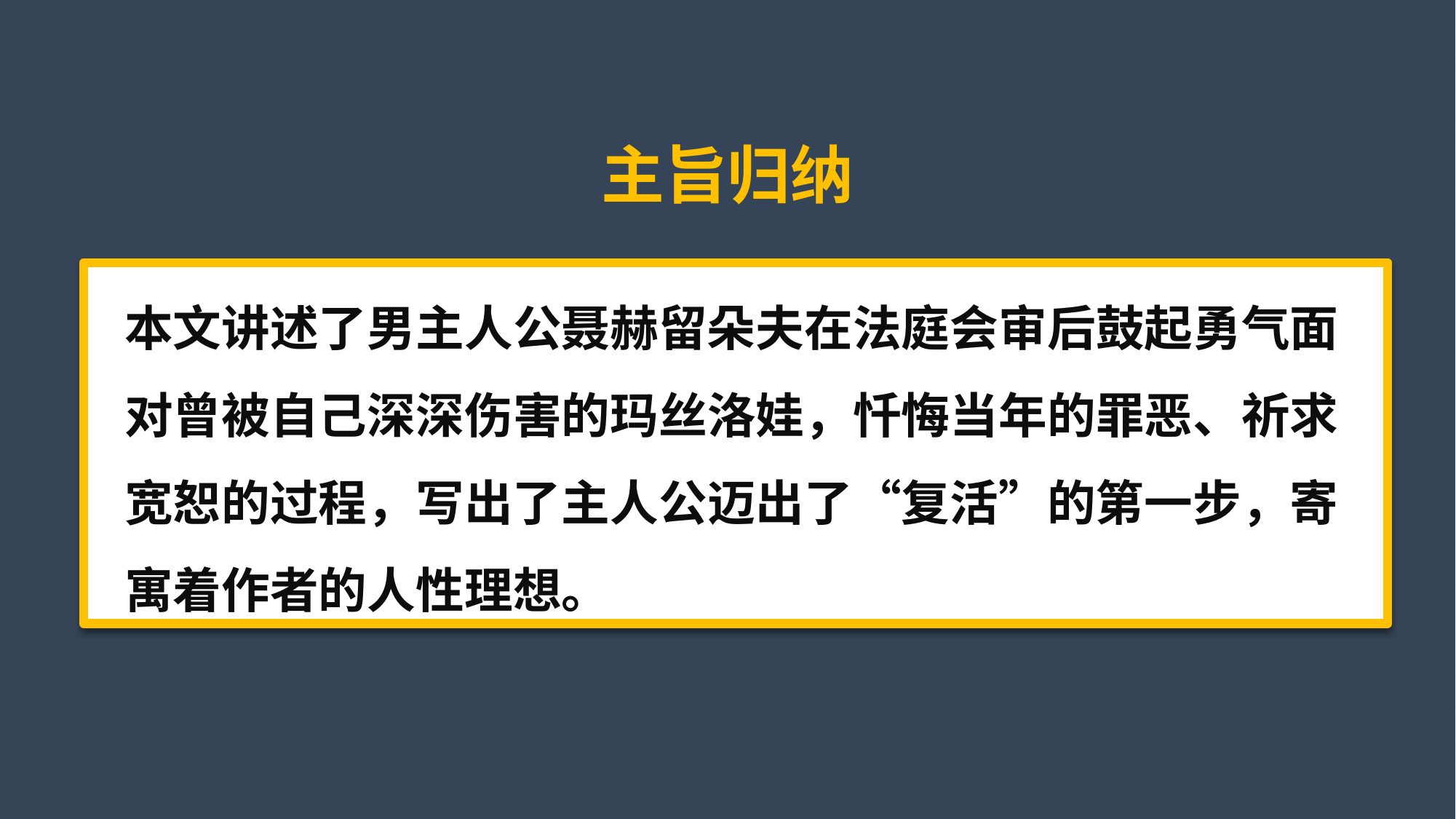

主旨归纳
本文讲述了男主人公聂赫留朵夫在法庭会审后鼓起勇气面对曾被自己深深伤害的玛丝洛娃，忏悔当年的罪恶、祈求宽恕的过程，写出了主人公迈出了“复活”的第一步，寄寓着作者的人性理想。